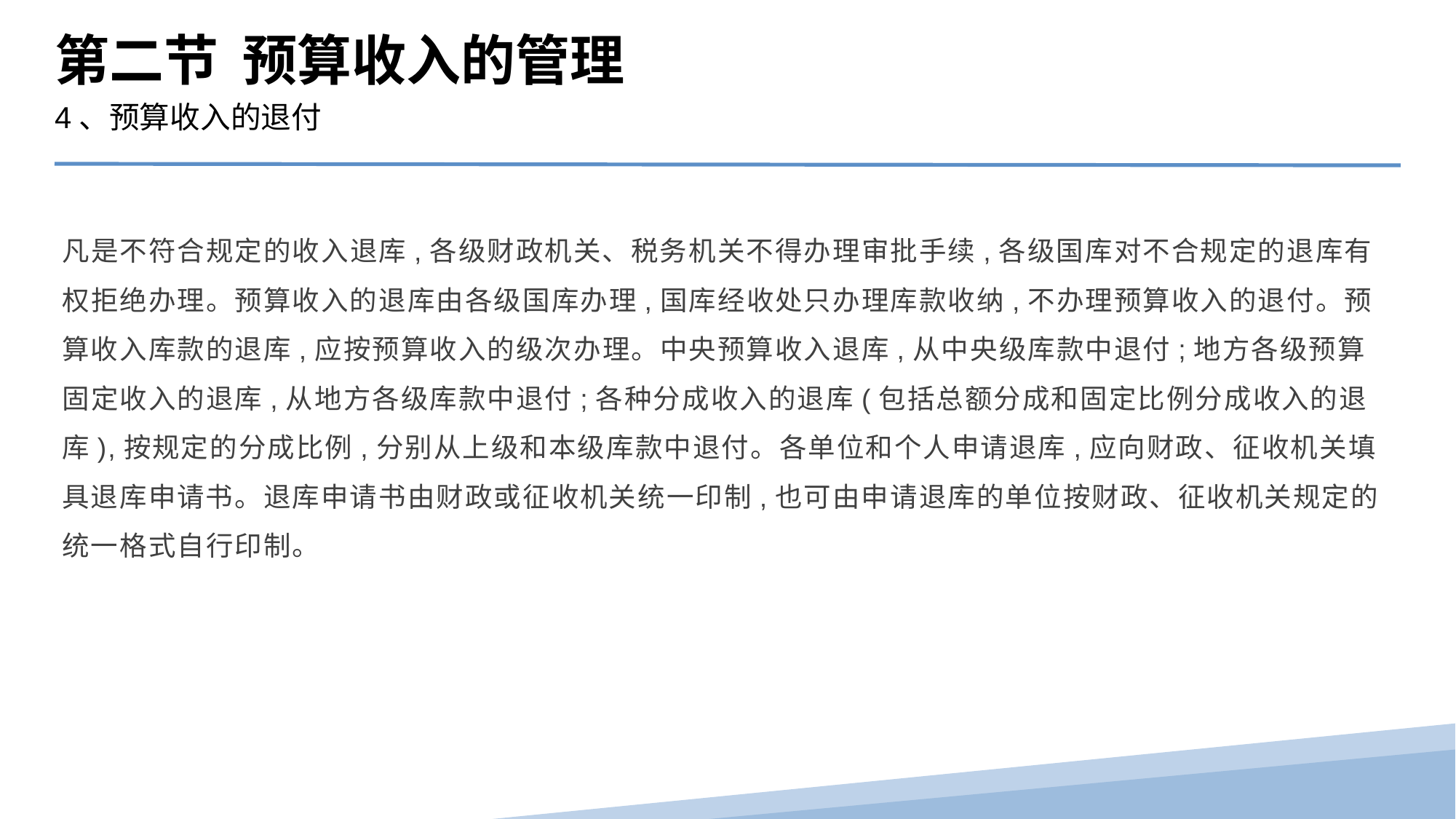

第二节  预算收入的管理
4、预算收入的退付
凡是不符合规定的收入退库,各级财政机关、税务机关不得办理审批手续,各级国库对不合规定的退库有权拒绝办理。预算收入的退库由各级国库办理,国库经收处只办理库款收纳,不办理预算收入的退付。预算收入库款的退库,应按预算收入的级次办理。中央预算收入退库,从中央级库款中退付;地方各级预算固定收入的退库,从地方各级库款中退付;各种分成收入的退库(包括总额分成和固定比例分成收入的退库),按规定的分成比例,分别从上级和本级库款中退付。各单位和个人申请退库,应向财政、征收机关填具退库申请书。退库申请书由财政或征收机关统一印制,也可由申请退库的单位按财政、征收机关规定的统一格式自行印制。